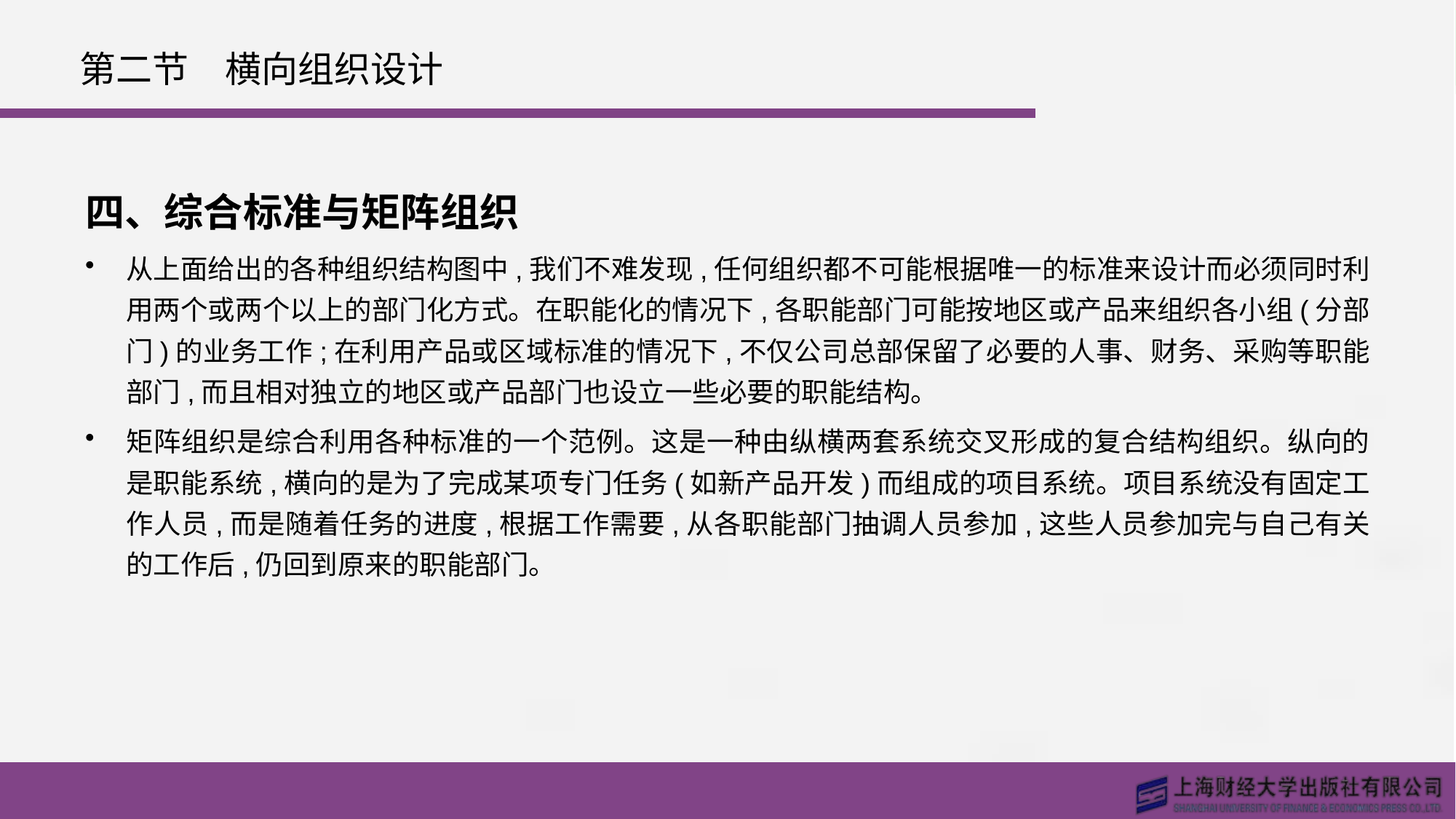

# 第二节　横向组织设计
四、综合标准与矩阵组织
从上面给出的各种组织结构图中,我们不难发现,任何组织都不可能根据唯一的标准来设计而必须同时利用两个或两个以上的部门化方式。在职能化的情况下,各职能部门可能按地区或产品来组织各小组(分部门)的业务工作;在利用产品或区域标准的情况下,不仅公司总部保留了必要的人事、财务、采购等职能部门,而且相对独立的地区或产品部门也设立一些必要的职能结构。
矩阵组织是综合利用各种标准的一个范例。这是一种由纵横两套系统交叉形成的复合结构组织。纵向的是职能系统,横向的是为了完成某项专门任务(如新产品开发)而组成的项目系统。项目系统没有固定工作人员,而是随着任务的进度,根据工作需要,从各职能部门抽调人员参加,这些人员参加完与自己有关的工作后,仍回到原来的职能部门。